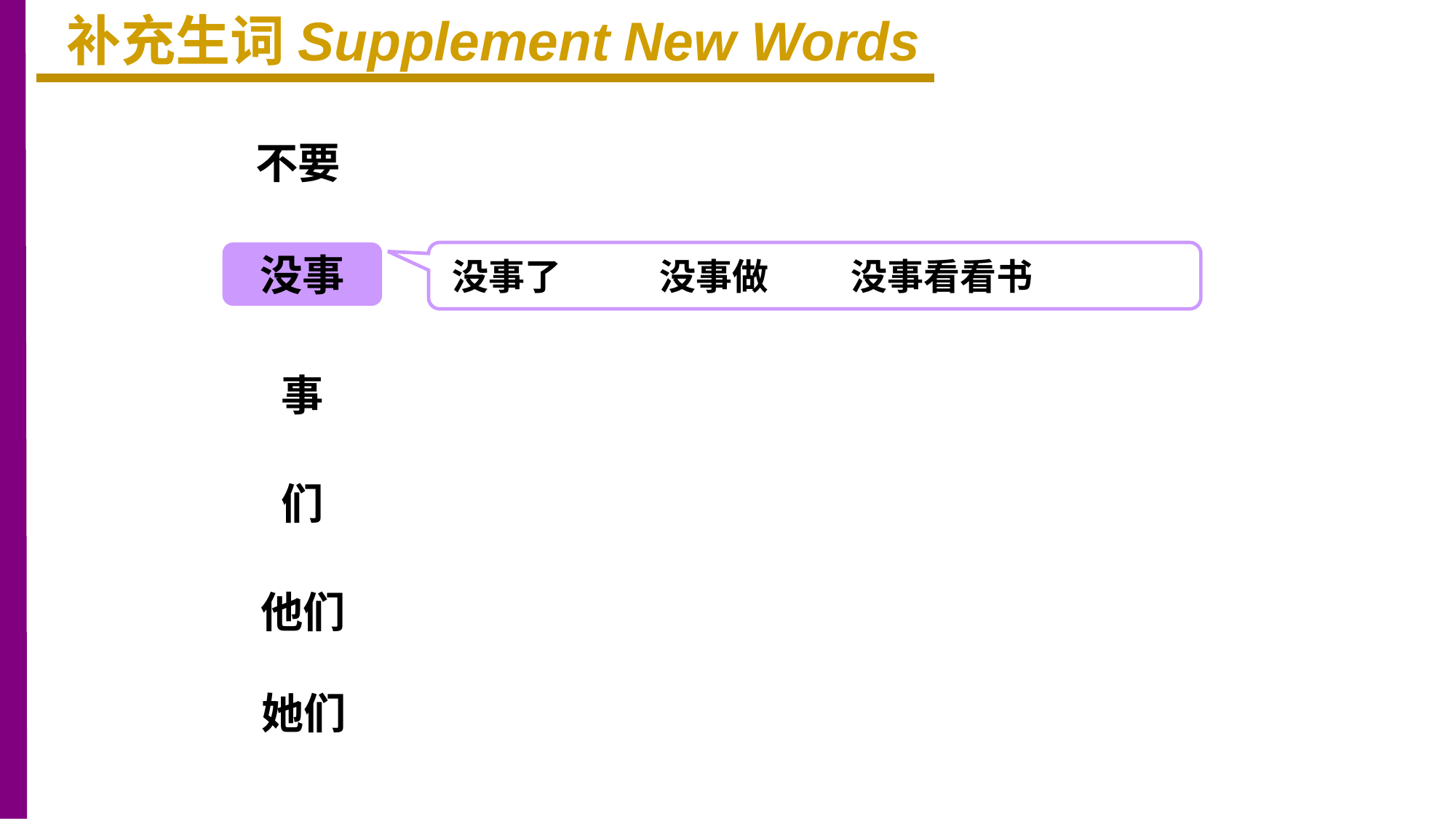

补充生词Supplement New Words
不要

没事
没事了            没事做          没事看看书
事
们
他们
她们